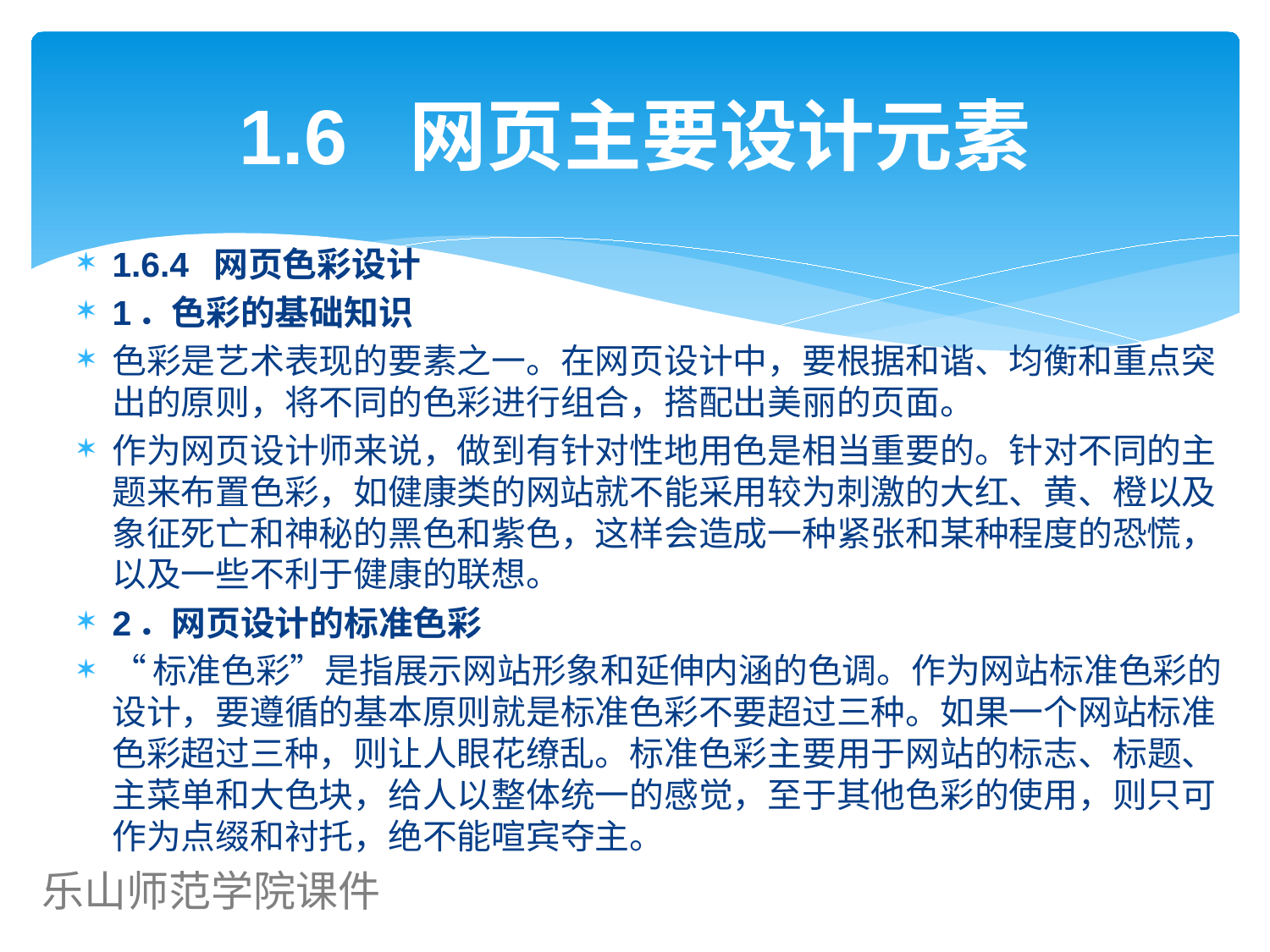

# 1.6  网页主要设计元素
1.6.4  网页色彩设计
1．色彩的基础知识
色彩是艺术表现的要素之一。在网页设计中，要根据和谐、均衡和重点突出的原则，将不同的色彩进行组合，搭配出美丽的页面。
作为网页设计师来说，做到有针对性地用色是相当重要的。针对不同的主题来布置色彩，如健康类的网站就不能采用较为刺激的大红、黄、橙以及象征死亡和神秘的黑色和紫色，这样会造成一种紧张和某种程度的恐慌，以及一些不利于健康的联想。
2．网页设计的标准色彩
“标准色彩”是指展示网站形象和延伸内涵的色调。作为网站标准色彩的设计，要遵循的基本原则就是标准色彩不要超过三种。如果一个网站标准色彩超过三种，则让人眼花缭乱。标准色彩主要用于网站的标志、标题、主菜单和大色块，给人以整体统一的感觉，至于其他色彩的使用，则只可作为点缀和衬托，绝不能喧宾夺主。